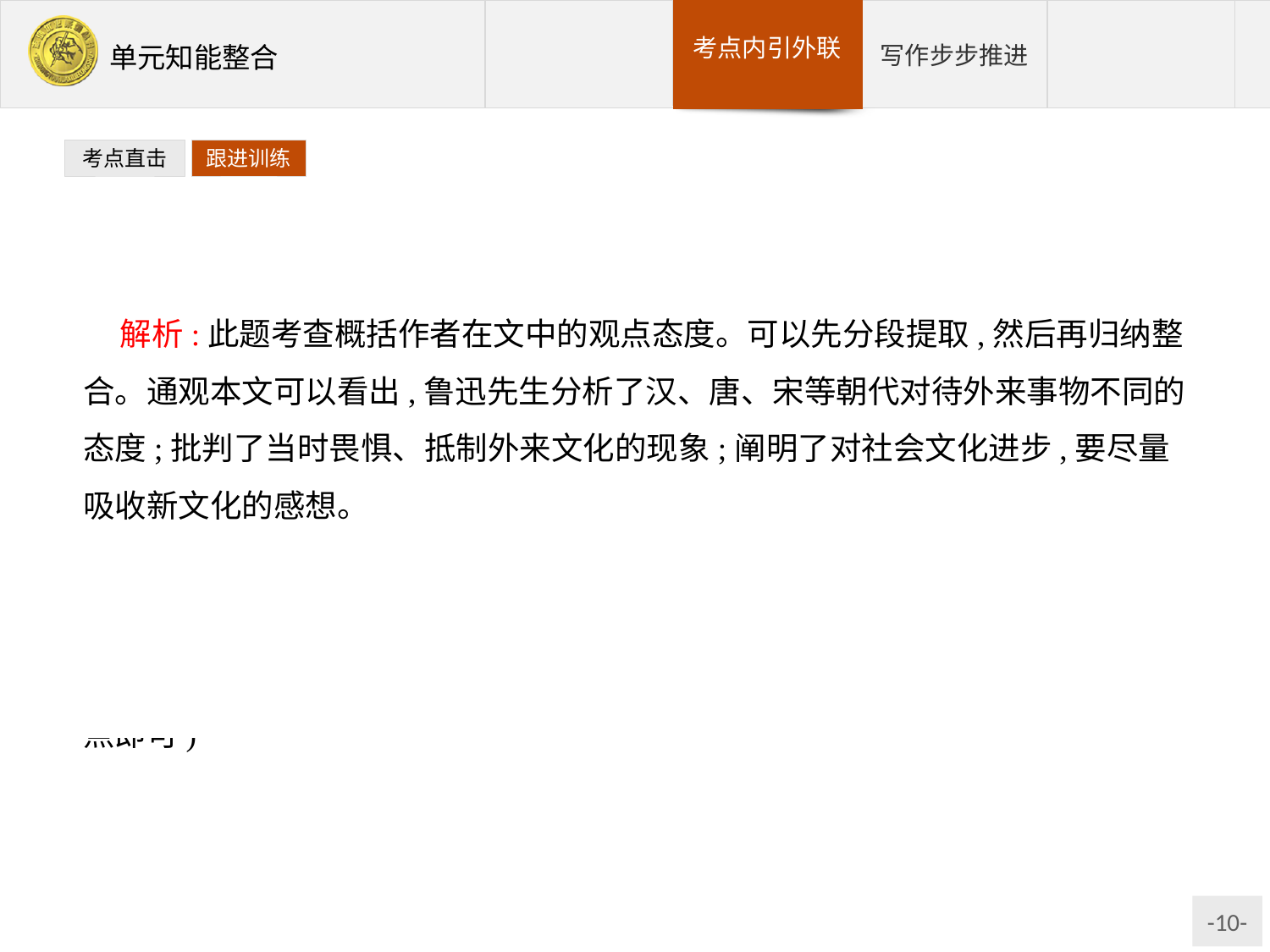

考点直击
跟进训练
解析:此题考查概括作者在文中的观点态度。可以先分段提取,然后再归纳整合。通观本文可以看出,鲁迅先生分析了汉、唐、宋等朝代对待外来事物不同的态度;批判了当时畏惧、抵制外来文化的现象;阐明了对社会文化进步,要尽量吸收新文化的感想。
参考答案:①对汉、唐、宋等朝代对待外来事物不同气量及其不同命运的感叹;②对当时社会排斥、抵制新文化现象的感慨;③对社会文化进步,要尽量吸收新文化的感想;④对社会文化与国家政治之间有着密切关系的感悟。(答出三点即可)